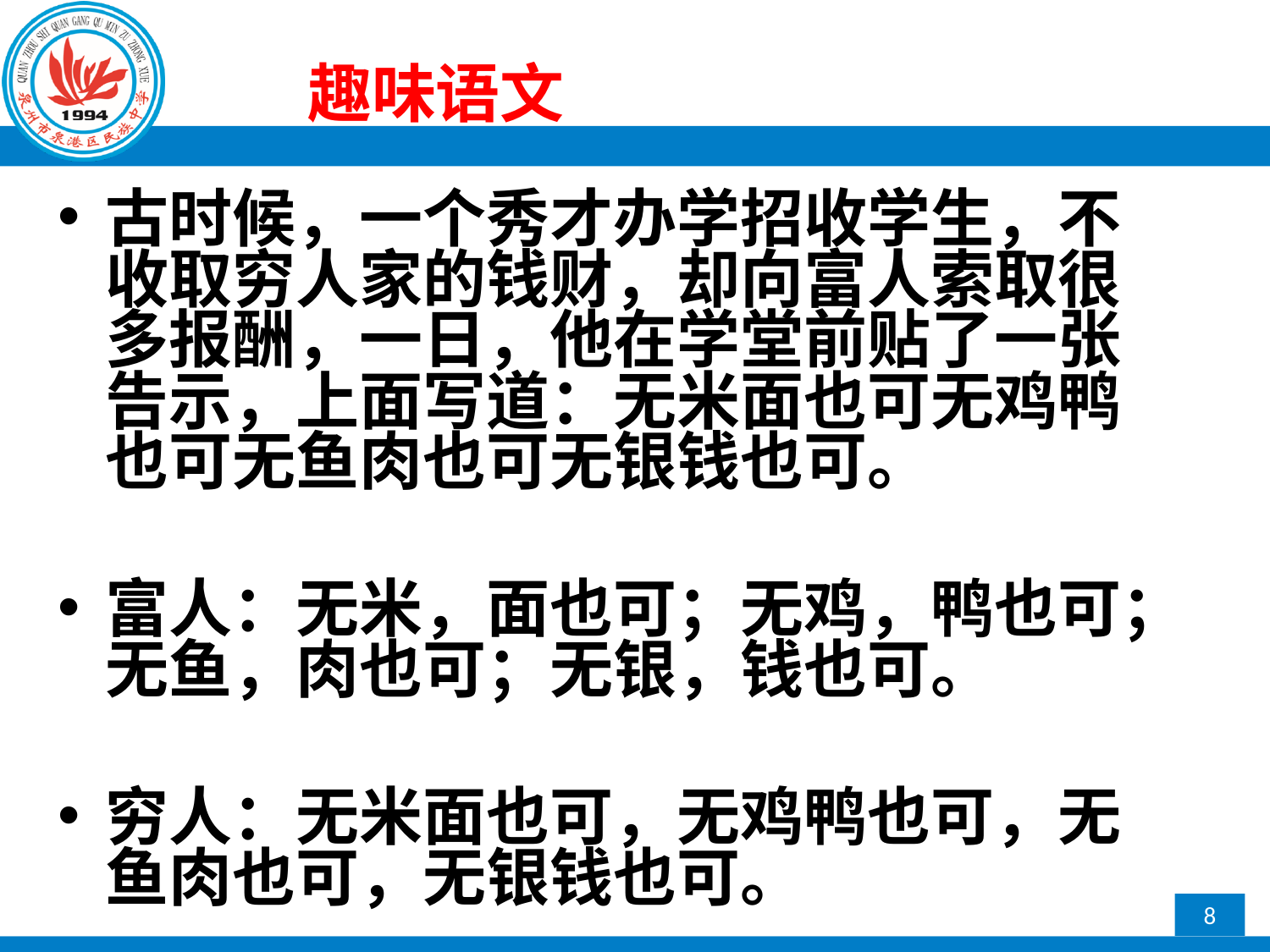

# 趣味语文
古时候，一个秀才办学招收学生，不收取穷人家的钱财，却向富人索取很多报酬，一日，他在学堂前贴了一张告示，上面写道：无米面也可无鸡鸭也可无鱼肉也可无银钱也可。

富人：无米，面也可；无鸡，鸭也可；无鱼，肉也可；无银，钱也可。

穷人：无米面也可，无鸡鸭也可，无鱼肉也可，无银钱也可。